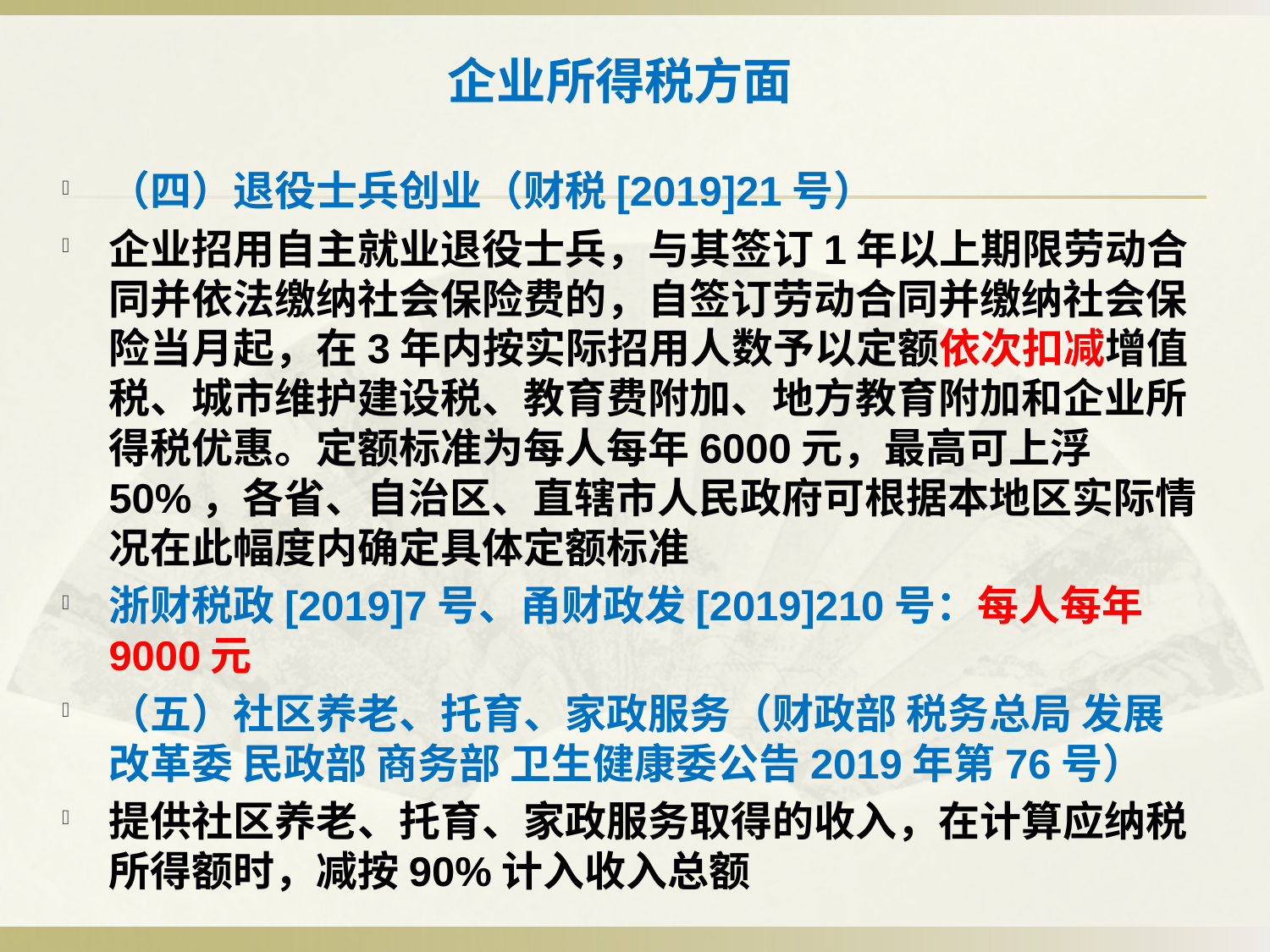

# 企业所得税方面
（四）退役士兵创业（财税[2019]21号）
企业招用自主就业退役士兵，与其签订1年以上期限劳动合同并依法缴纳社会保险费的，自签订劳动合同并缴纳社会保险当月起，在3年内按实际招用人数予以定额依次扣减增值税、城市维护建设税、教育费附加、地方教育附加和企业所得税优惠。定额标准为每人每年6000元，最高可上浮50%，各省、自治区、直辖市人民政府可根据本地区实际情况在此幅度内确定具体定额标准
浙财税政[2019]7号、甬财政发[2019]210号：每人每年 9000元
（五）社区养老、托育、家政服务（财政部 税务总局 发展改革委 民政部 商务部 卫生健康委公告2019年第76号）
提供社区养老、托育、家政服务取得的收入，在计算应纳税所得额时，减按90%计入收入总额